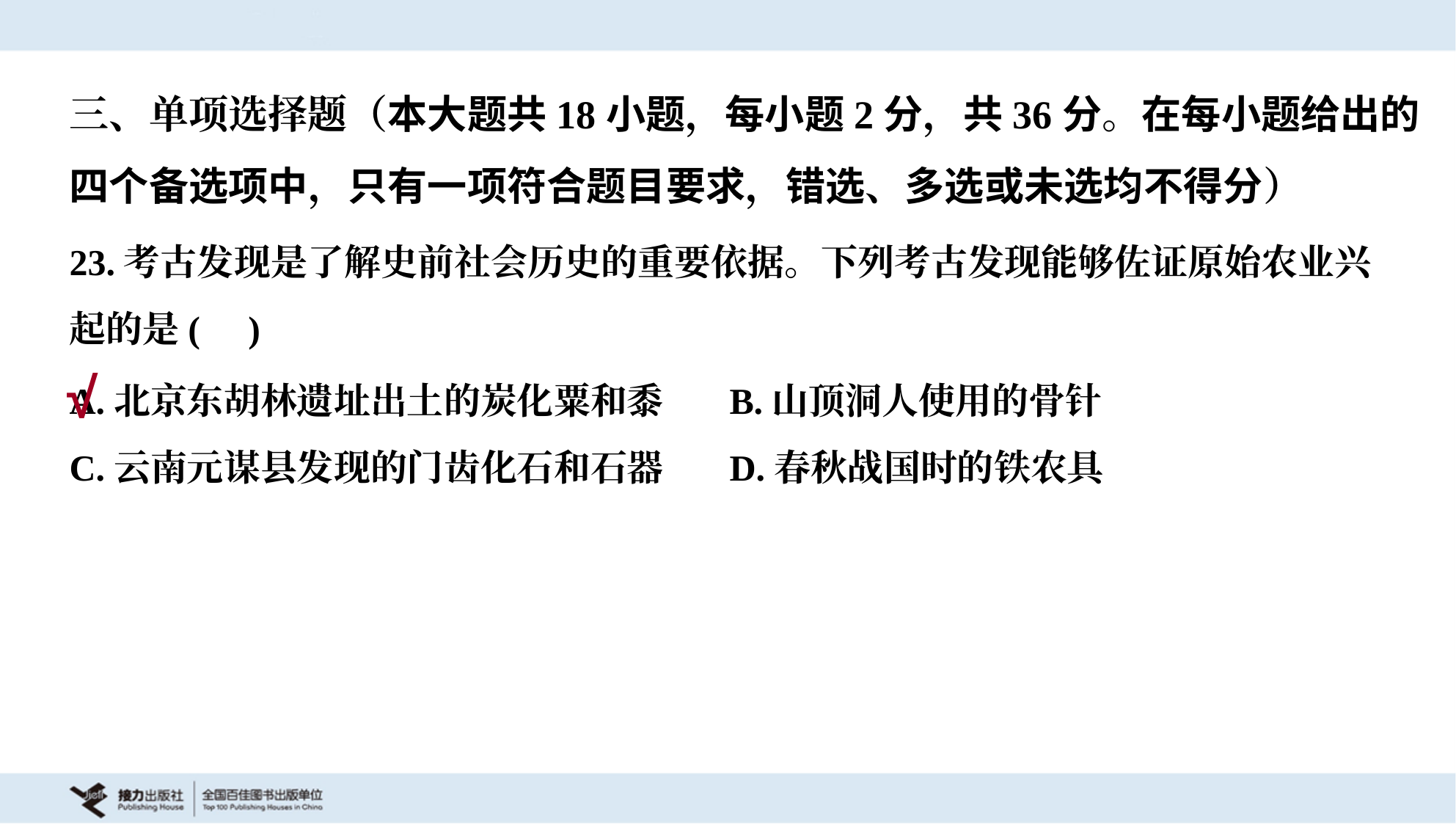

三、单项选择题（本大题共18小题，每小题2分，共36分。在每小题给出的
四个备选项中，只有一项符合题目要求，错选、多选或未选均不得分）
23.考古发现是了解史前社会历史的重要依据。下列考古发现能够佐证原始农业兴
起的是(     )
A.北京东胡林遗址出土的炭化粟和黍	B.山顶洞人使用的骨针
C.云南元谋县发现的门齿化石和石器	D.春秋战国时的铁农具
√